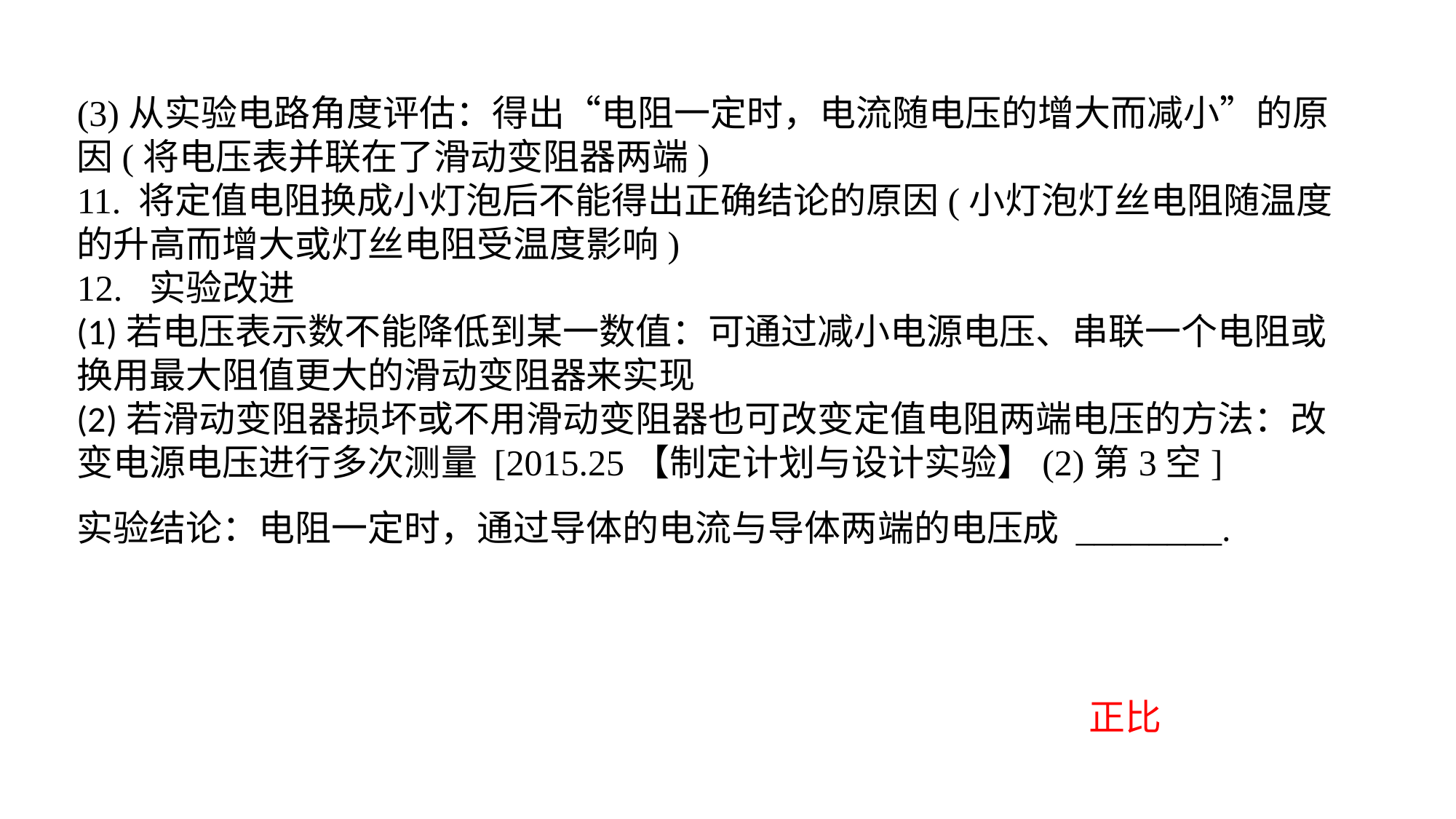

(3)从实验电路角度评估：得出“电阻一定时，电流随电压的增大而减小”的原因(将电压表并联在了滑动变阻器两端)11. 将定值电阻换成小灯泡后不能得出正确结论的原因(小灯泡灯丝电阻随温度的升高而增大或灯丝电阻受温度影响)12.  实验改进(1)若电压表示数不能降低到某一数值：可通过减小电源电压、串联一个电阻或换用最大阻值更大的滑动变阻器来实现(2)若滑动变阻器损坏或不用滑动变阻器也可改变定值电阻两端电压的方法：改变电源电压进行多次测量 [2015.25【制定计划与设计实验】(2)第3空]实验结论：电阻一定时，通过导体的电流与导体两端的电压成 ________.
正比